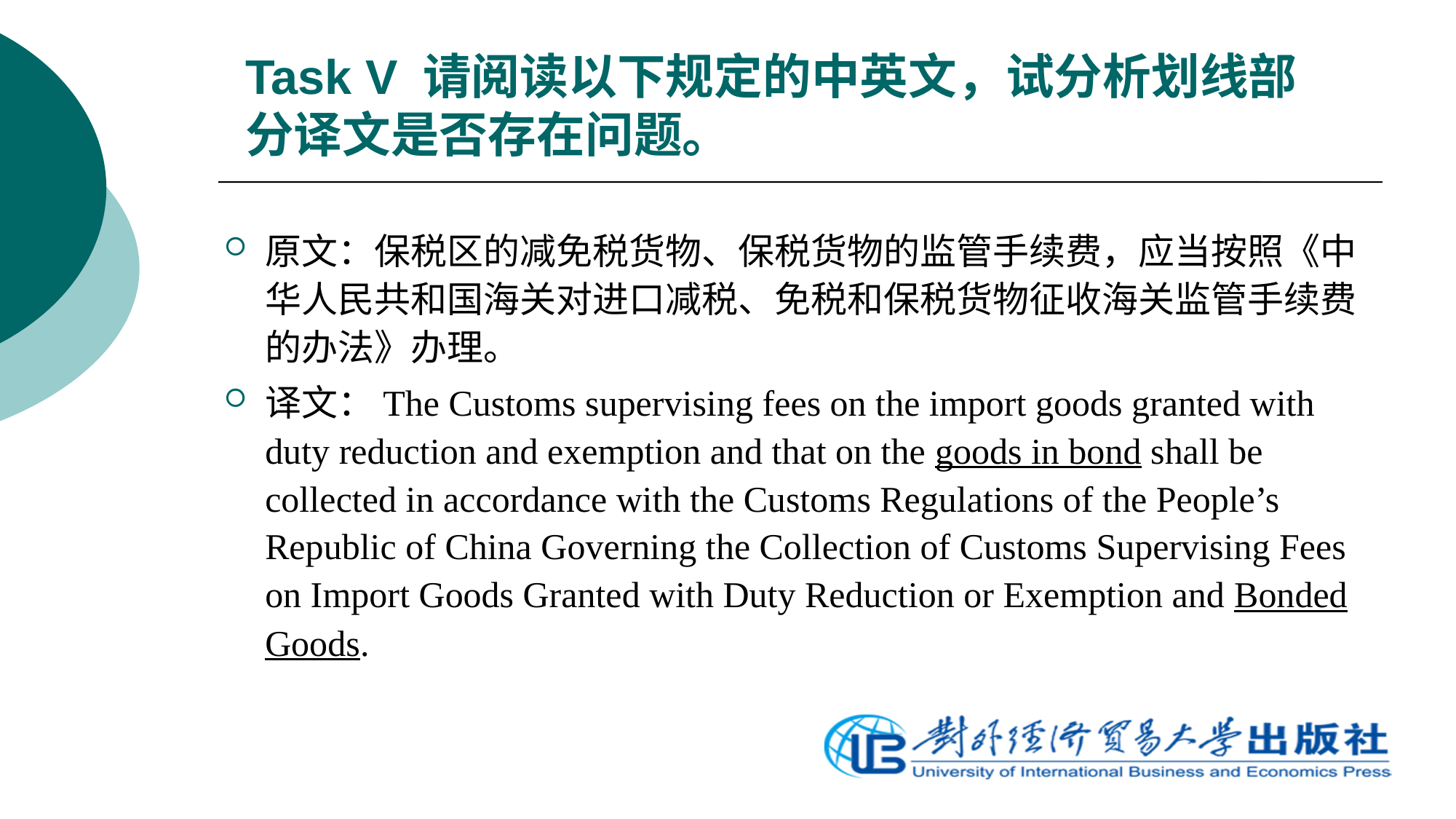

# Task V 请阅读以下规定的中英文，试分析划线部分译文是否存在问题。
原文：保税区的减免税货物、保税货物的监管手续费，应当按照《中华人民共和国海关对进口减税、免税和保税货物征收海关监管手续费的办法》办理。
译文：The Customs supervising fees on the import goods granted with duty reduction and exemption and that on the goods in bond shall be collected in accordance with the Customs Regulations of the People’s Republic of China Governing the Collection of Customs Supervising Fees on Import Goods Granted with Duty Reduction or Exemption and Bonded Goods.